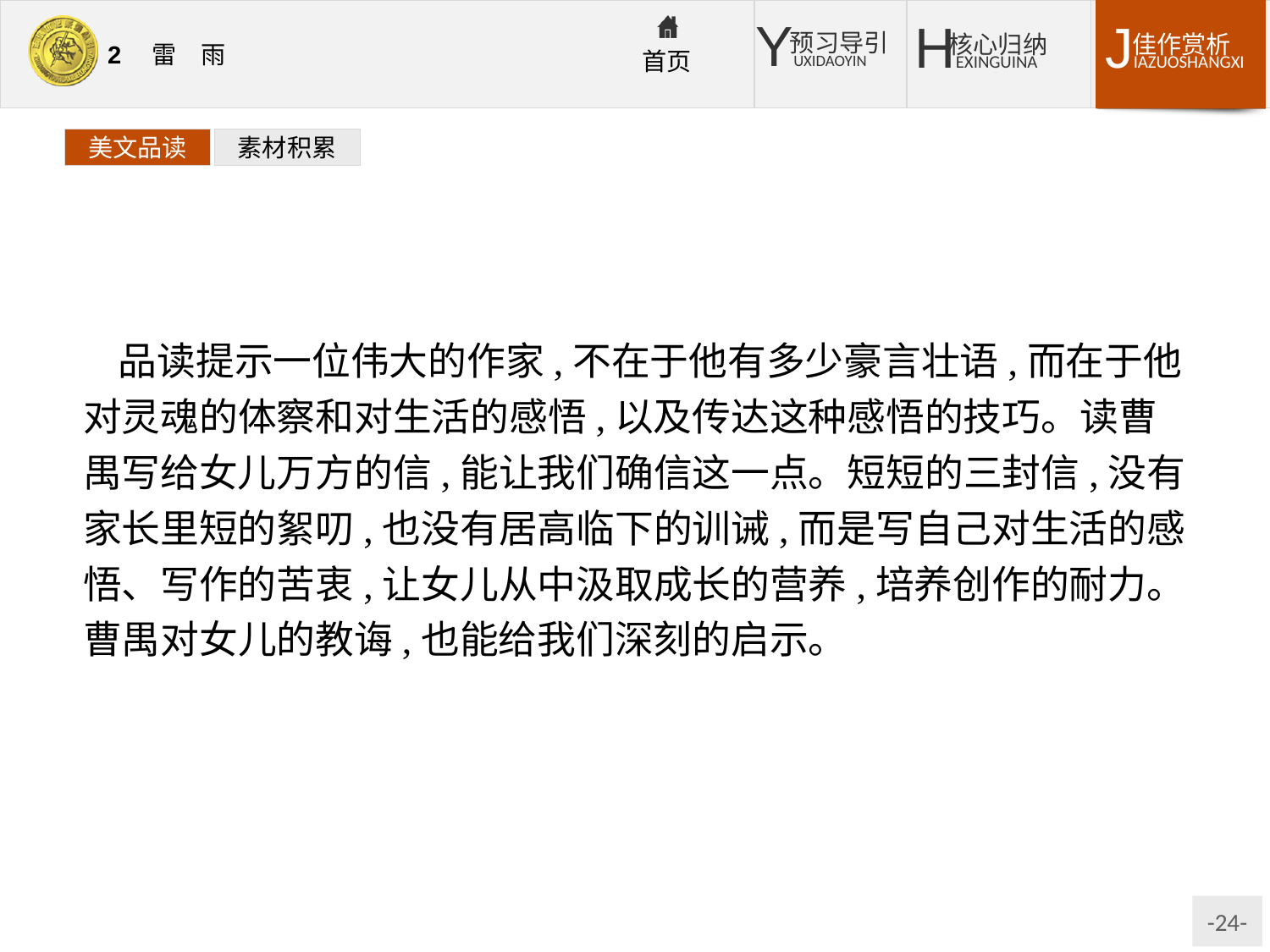

美文品读
素材积累
品读提示一位伟大的作家,不在于他有多少豪言壮语,而在于他对灵魂的体察和对生活的感悟,以及传达这种感悟的技巧。读曹禺写给女儿万方的信,能让我们确信这一点。短短的三封信,没有家长里短的絮叨,也没有居高临下的训诫,而是写自己对生活的感悟、写作的苦衷,让女儿从中汲取成长的营养,培养创作的耐力。曹禺对女儿的教诲,也能给我们深刻的启示。